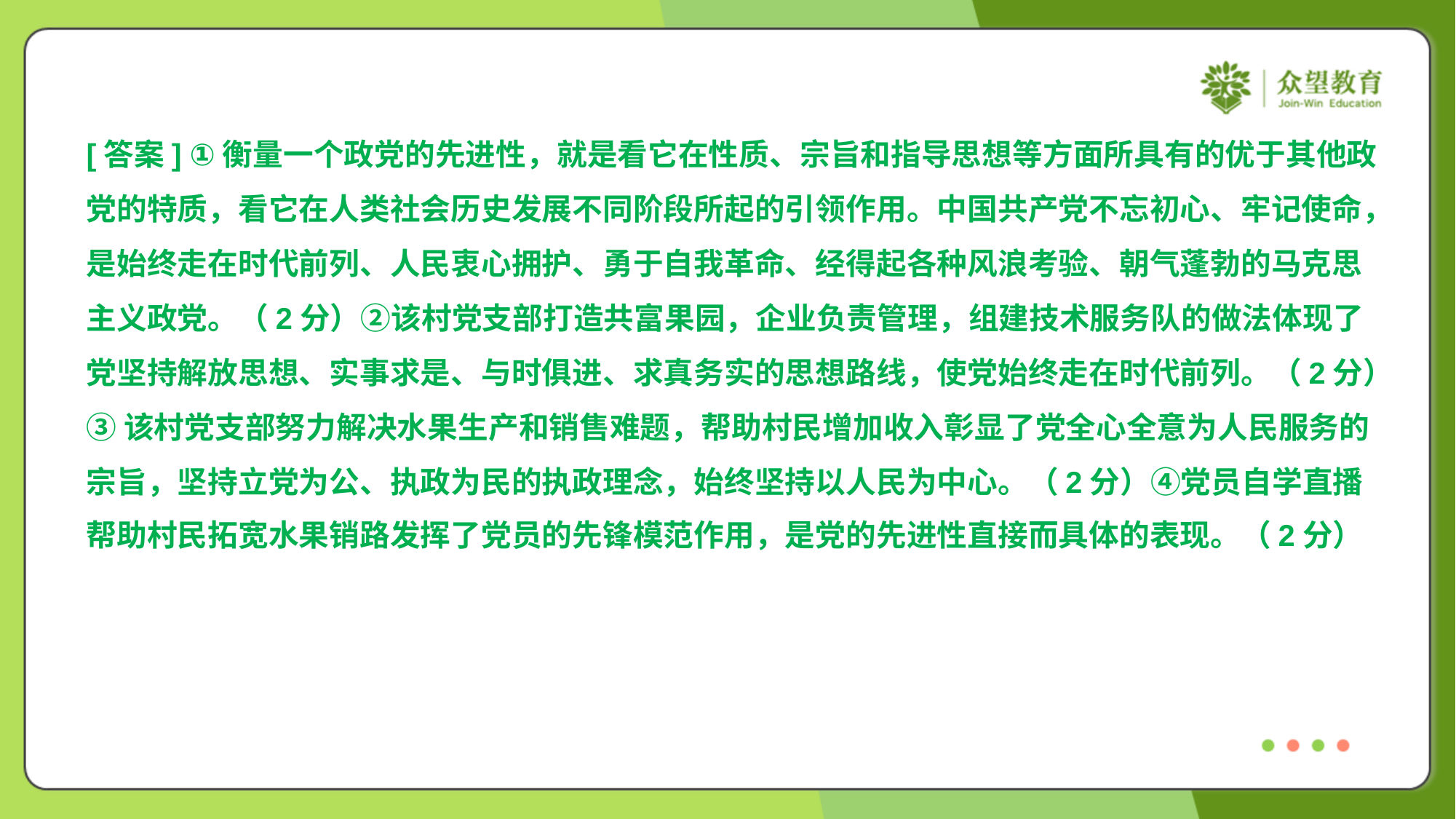

[答案] ①衡量一个政党的先进性，就是看它在性质、宗旨和指导思想等方面所具有的优于其他政
党的特质，看它在人类社会历史发展不同阶段所起的引领作用。中国共产党不忘初心、牢记使命，
是始终走在时代前列、人民衷心拥护、勇于自我革命、经得起各种风浪考验、朝气蓬勃的马克思
主义政党。（2分）②该村党支部打造共富果园，企业负责管理，组建技术服务队的做法体现了
党坚持解放思想、实事求是、与时俱进、求真务实的思想路线，使党始终走在时代前列。（2分）
③该村党支部努力解决水果生产和销售难题，帮助村民增加收入彰显了党全心全意为人民服务的
宗旨，坚持立党为公、执政为民的执政理念，始终坚持以人民为中心。（2分）④党员自学直播
帮助村民拓宽水果销路发挥了党员的先锋模范作用，是党的先进性直接而具体的表现。（2分）